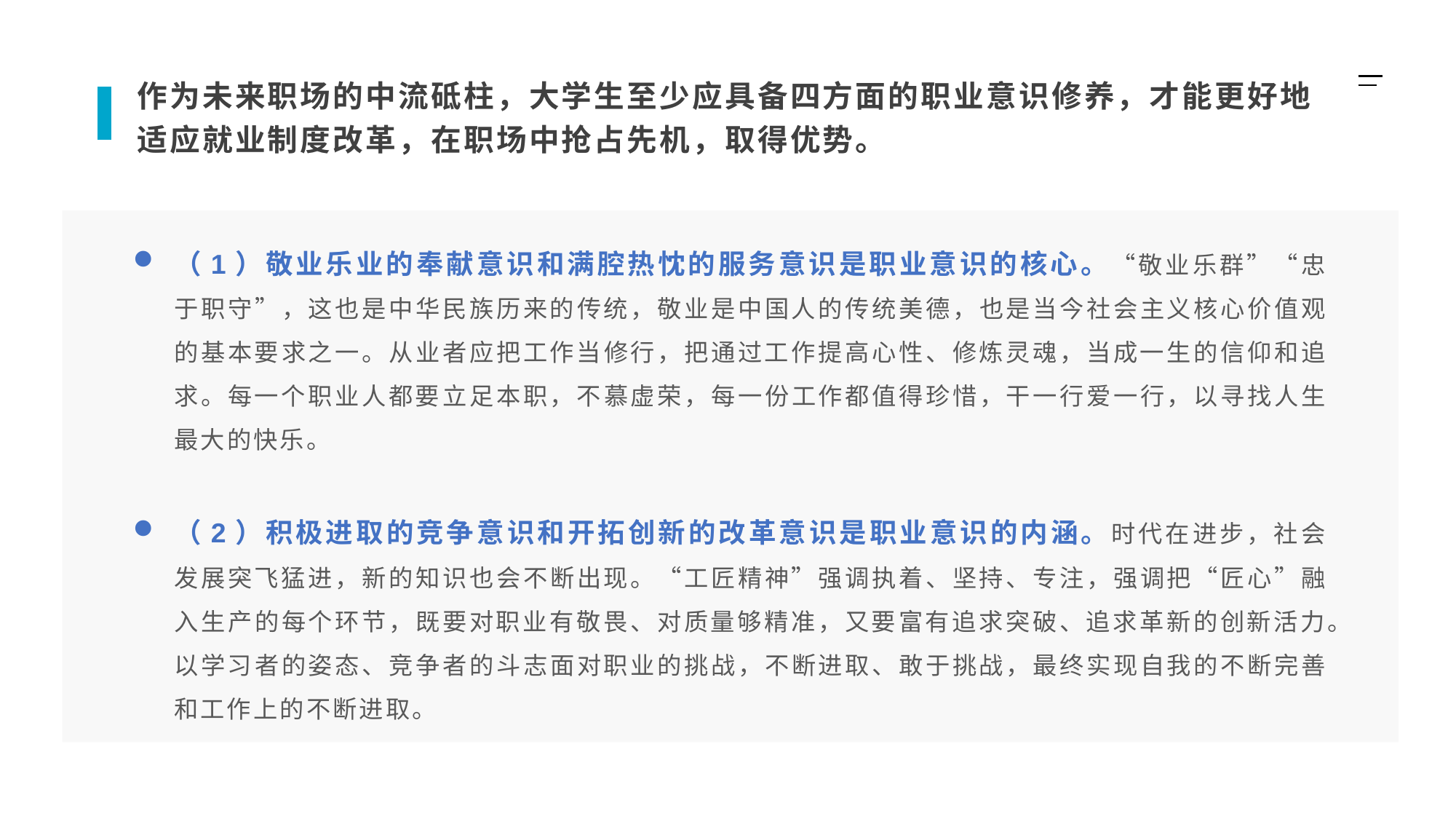

作为未来职场的中流砥柱，大学生至少应具备四方面的职业意识修养，才能更好地适应就业制度改革，在职场中抢占先机，取得优势。

（1）敬业乐业的奉献意识和满腔热忱的服务意识是职业意识的核心。“敬业乐群”“忠于职守”，这也是中华民族历来的传统，敬业是中国人的传统美德，也是当今社会主义核心价值观的基本要求之一。从业者应把工作当修行，把通过工作提高心性、修炼灵魂，当成一生的信仰和追求。每一个职业人都要立足本职，不慕虚荣，每一份工作都值得珍惜，干一行爱一行，以寻找人生最大的快乐。
（2）积极进取的竞争意识和开拓创新的改革意识是职业意识的内涵。时代在进步，社会发展突飞猛进，新的知识也会不断出现。“工匠精神”强调执着、坚持、专注，强调把“匠心”融入生产的每个环节，既要对职业有敬畏、对质量够精准，又要富有追求突破、追求革新的创新活力。以学习者的姿态、竞争者的斗志面对职业的挑战，不断进取、敢于挑战，最终实现自我的不断完善和工作上的不断进取。